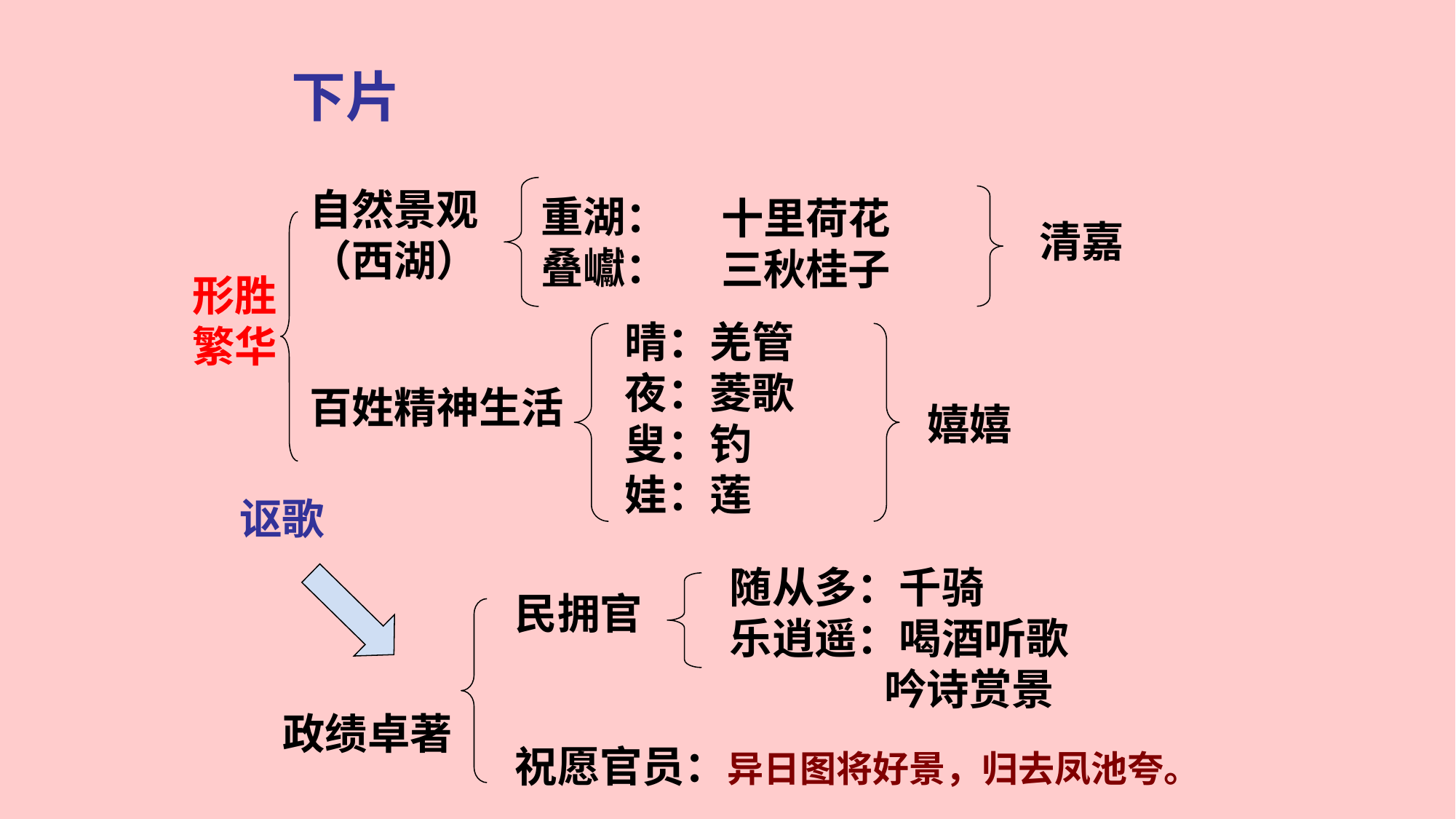

下片
自然景观
（西湖）

重湖：
叠巘：
十里荷花
三秋桂子

清嘉

形胜
繁华
晴：羌管
夜：菱歌
叟：钓
娃：莲

百姓精神生活
嬉嬉
讴歌

随从多：千骑
乐逍遥：喝酒听歌
               吟诗赏景

民拥官

祝愿官员：异日图将好景，归去凤池夸。

政绩卓著